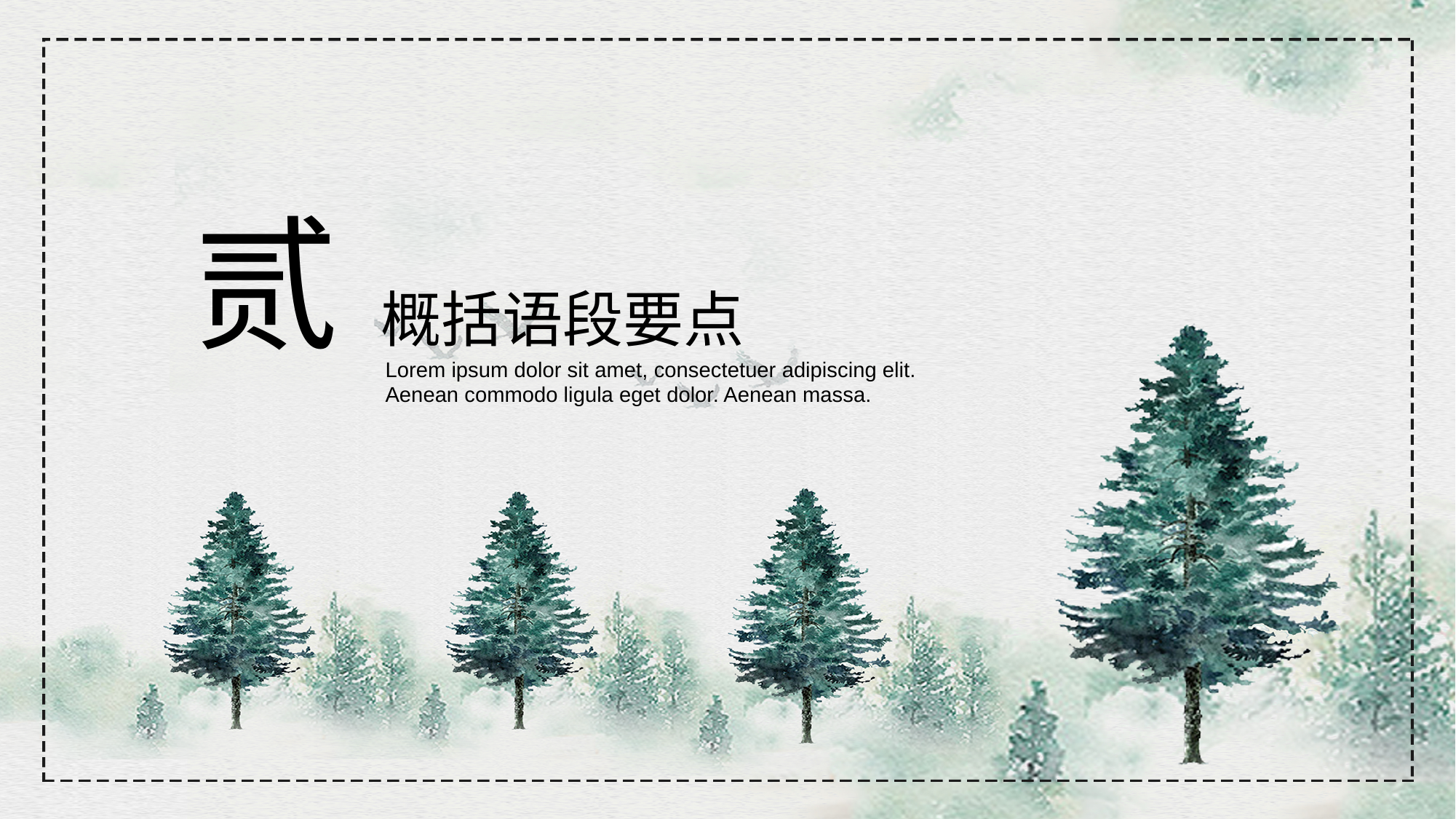

贰
概括语段要点
Lorem ipsum dolor sit amet, consectetuer adipiscing elit.
Aenean commodo ligula eget dolor. Aenean massa.